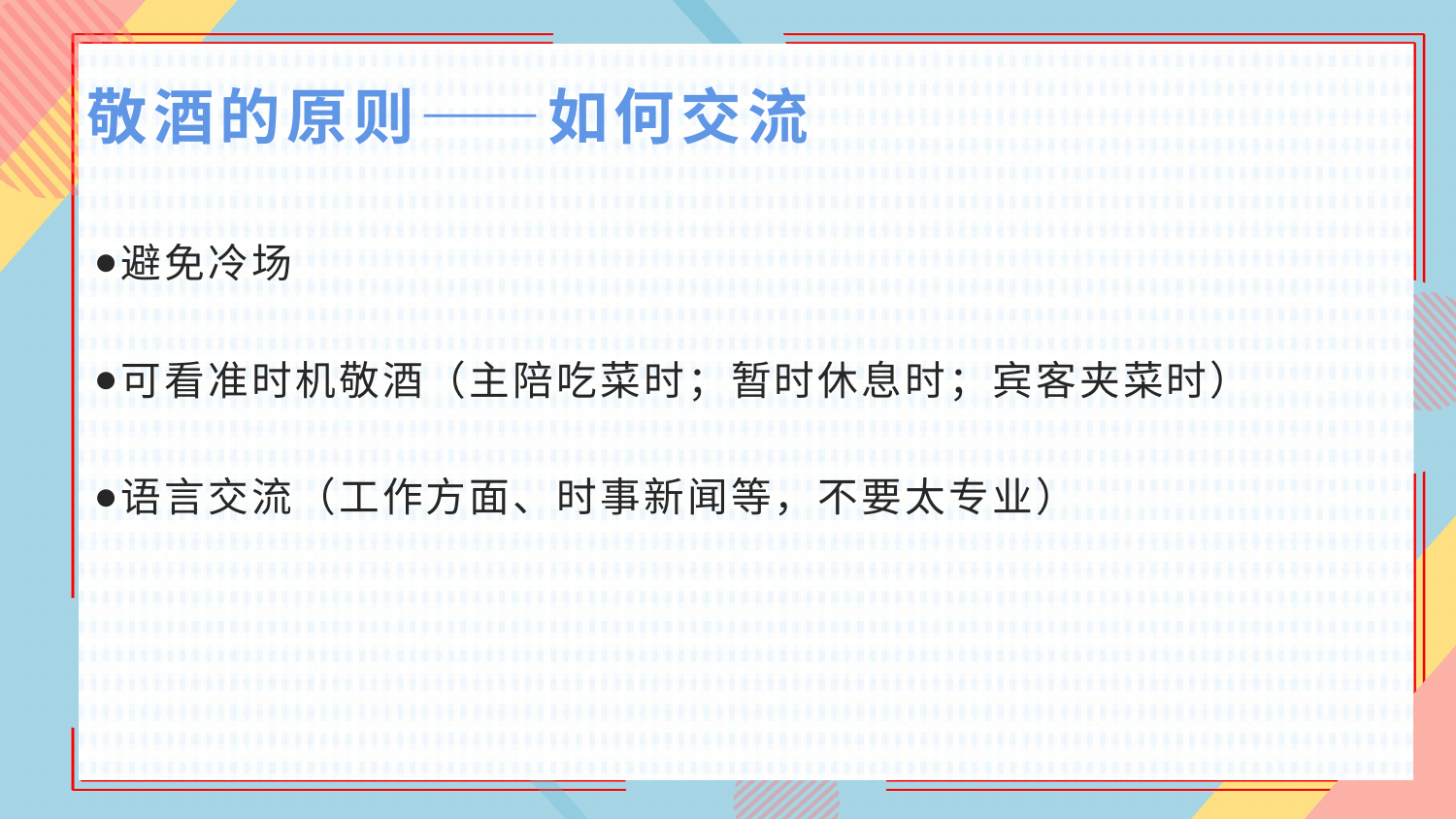

# 敬酒的原则——如何交流
避免冷场
可看准时机敬酒（主陪吃菜时；暂时休息时；宾客夹菜时）
语言交流（工作方面、时事新闻等，不要太专业）